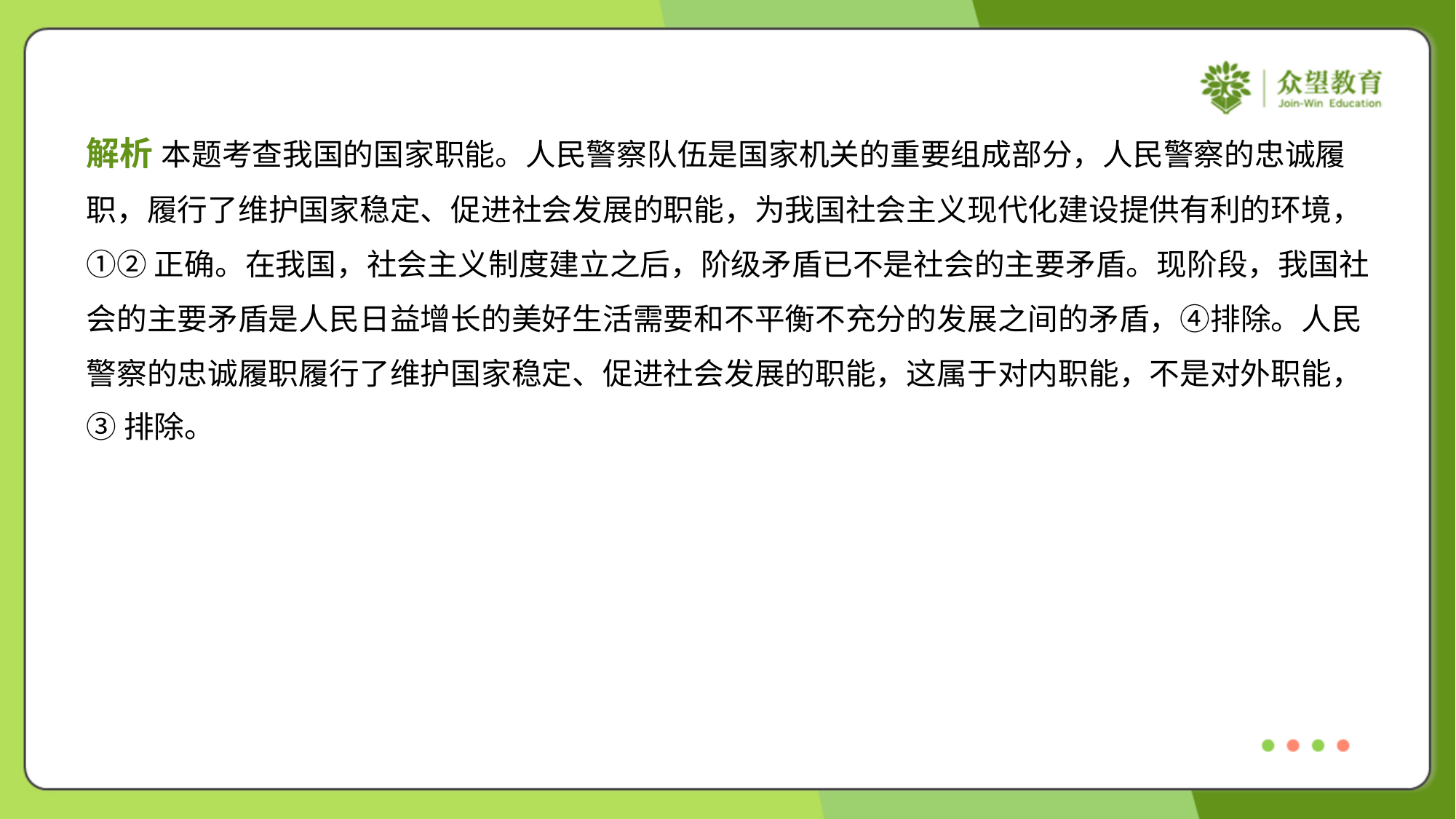

解析 本题考查我国的国家职能。人民警察队伍是国家机关的重要组成部分，人民警察的忠诚履
职，履行了维护国家稳定、促进社会发展的职能，为我国社会主义现代化建设提供有利的环境，
①②正确。在我国，社会主义制度建立之后，阶级矛盾已不是社会的主要矛盾。现阶段，我国社
会的主要矛盾是人民日益增长的美好生活需要和不平衡不充分的发展之间的矛盾，④排除。人民
警察的忠诚履职履行了维护国家稳定、促进社会发展的职能，这属于对内职能，不是对外职能，
③排除。